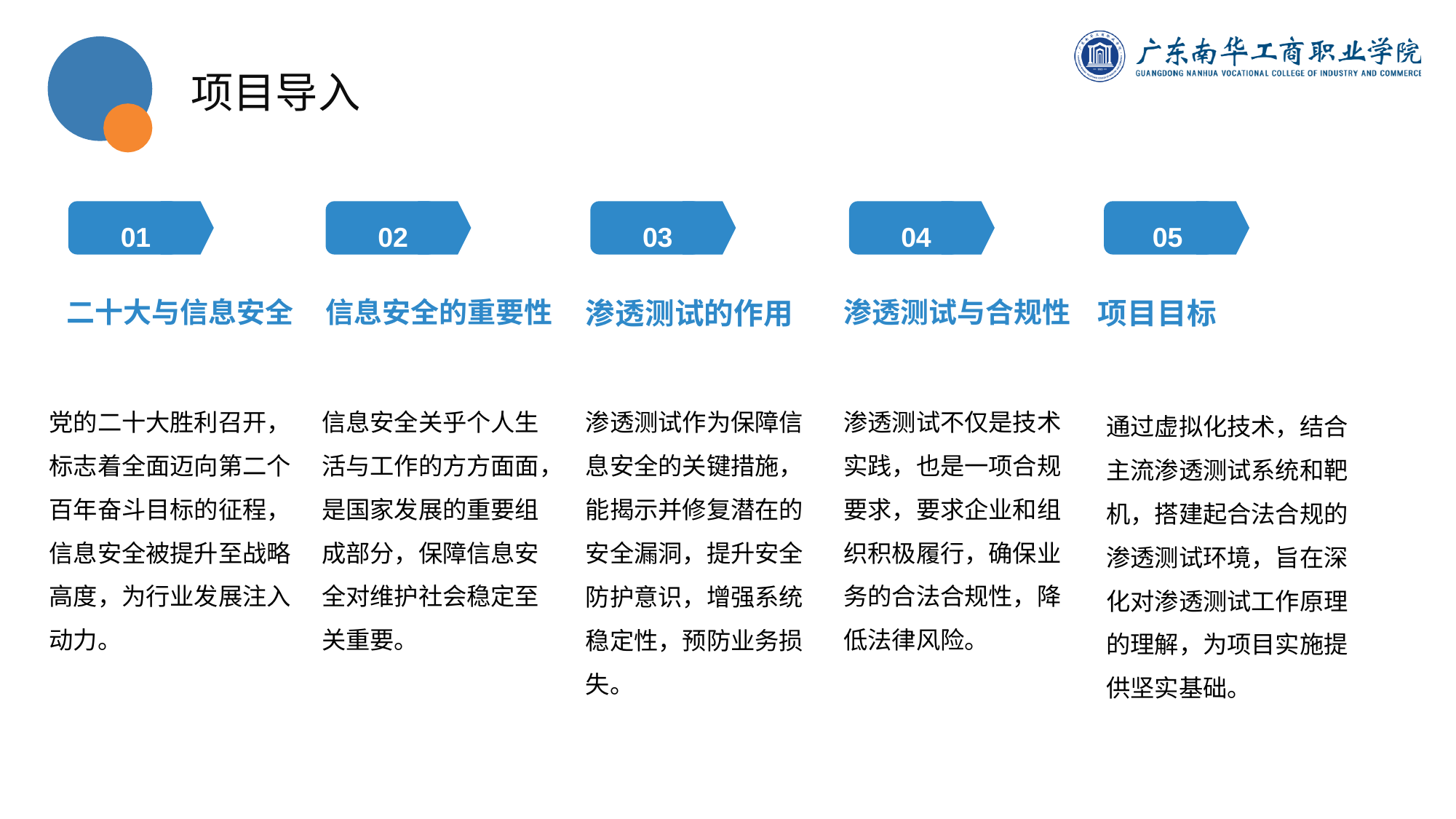

项目导入

01
02
03
04
05

二十大与信息安全
信息安全的重要性
渗透测试的作用
渗透测试与合规性
项目目标
党的二十大胜利召开，标志着全面迈向第二个百年奋斗目标的征程，信息安全被提升至战略高度，为行业发展注入动力。
信息安全关乎个人生活与工作的方方面面，是国家发展的重要组成部分，保障信息安全对维护社会稳定至关重要。
渗透测试作为保障信息安全的关键措施，能揭示并修复潜在的安全漏洞，提升安全防护意识，增强系统稳定性，预防业务损失。
渗透测试不仅是技术实践，也是一项合规要求，要求企业和组织积极履行，确保业务的合法合规性，降低法律风险。
通过虚拟化技术，结合主流渗透测试系统和靶机，搭建起合法合规的渗透测试环境，旨在深化对渗透测试工作原理的理解，为项目实施提供坚实基础。